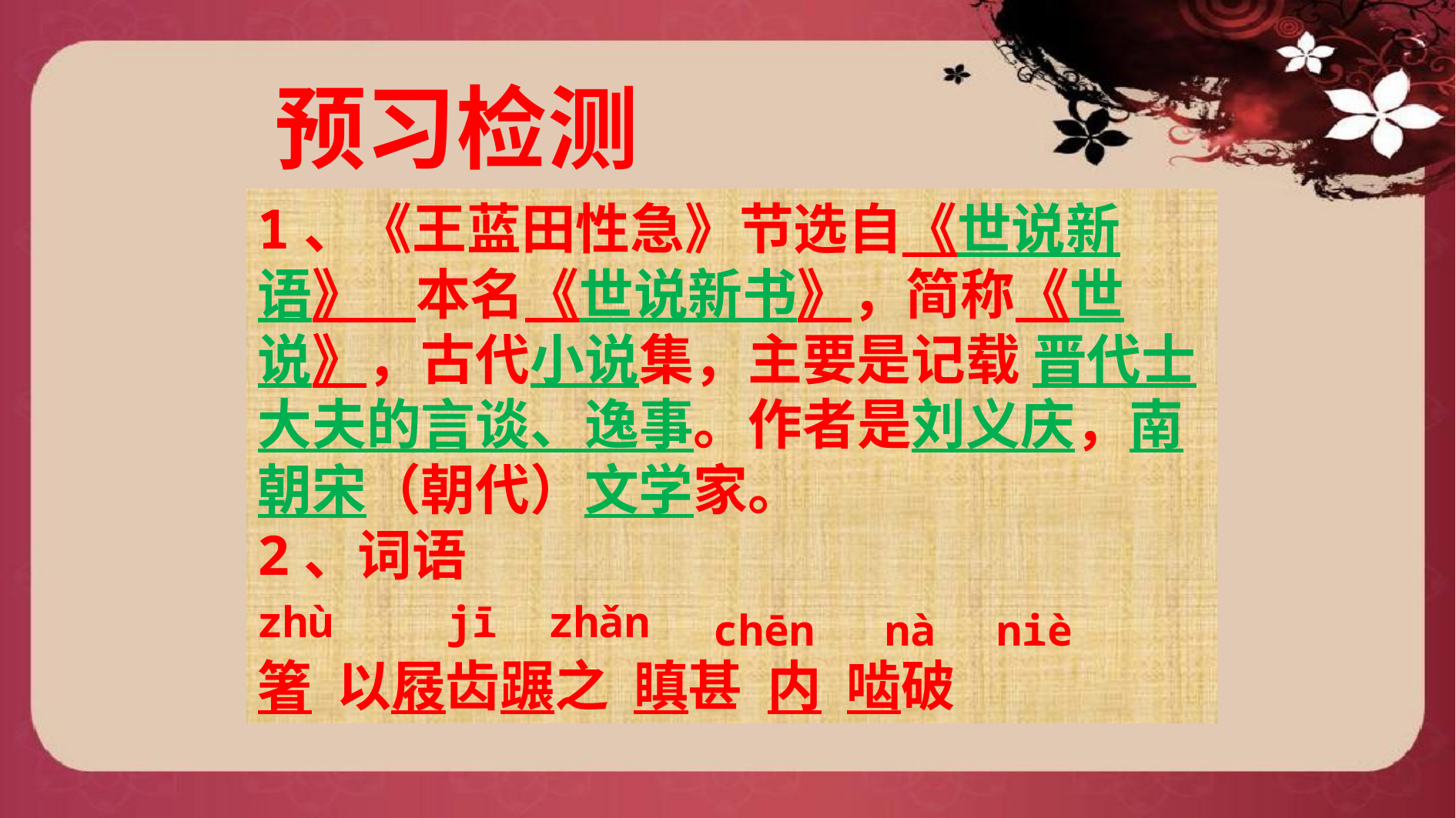

预习检测
1、《王蓝田性急》节选自《世说新语》    本名《世说新书》，简称《世说》，古代小说集，主要是记载 晋代士大夫的言谈、逸事。作者是刘义庆，南朝宋（朝代）文学家。
2、词语

箸  以屐齿蹍之  瞋甚  内  啮破
zhù
jī  zhǎn
chēn
nà
niè